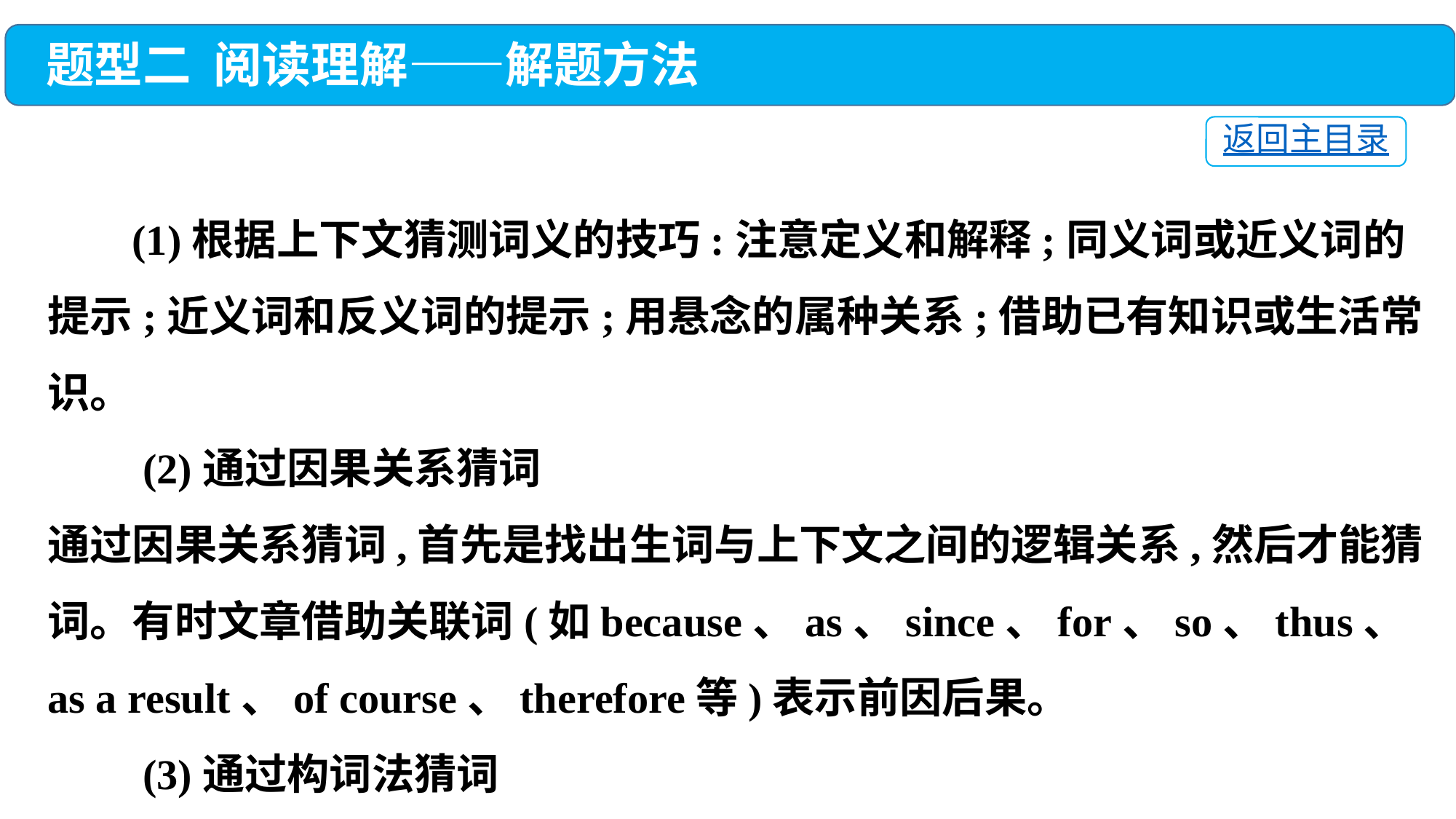

题型二  阅读理解——解题方法
返回主目录
        (1)根据上下文猜测词义的技巧:注意定义和解释;同义词或近义词的提示;近义词和反义词的提示;用悬念的属种关系;借助已有知识或生活常识。
         (2)通过因果关系猜词
通过因果关系猜词,首先是找出生词与上下文之间的逻辑关系,然后才能猜词。有时文章借助关联词(如because、as、since、for、so、thus、as a result、of course、therefore等)表示前因后果。
         (3)通过构词法猜词
掌握一些常用的词根、前缀、后缀等语法知识,猜测词义就不难解决了。